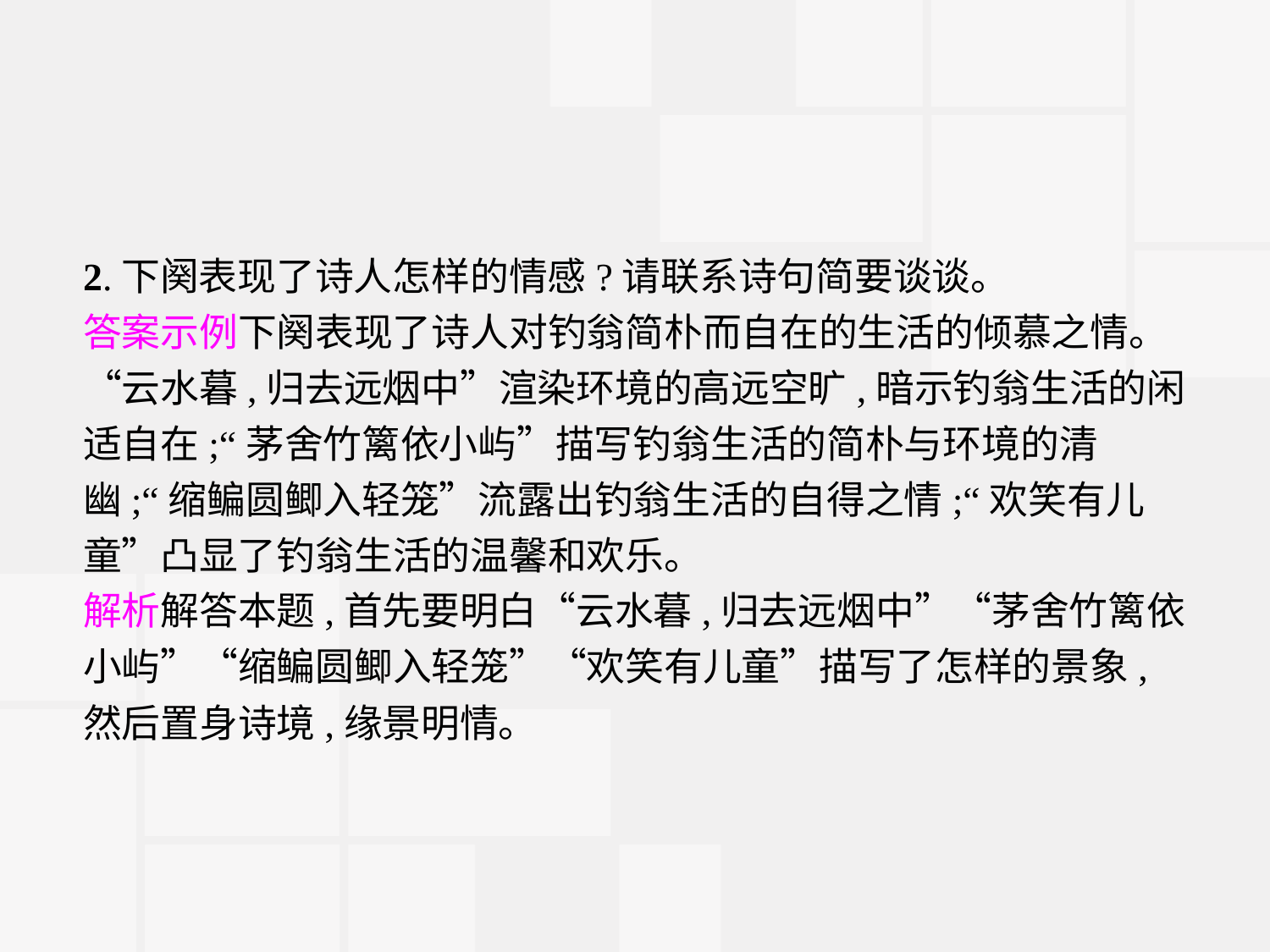

2.下阕表现了诗人怎样的情感?请联系诗句简要谈谈。
答案示例下阕表现了诗人对钓翁简朴而自在的生活的倾慕之情。“云水暮,归去远烟中”渲染环境的高远空旷,暗示钓翁生活的闲适自在;“茅舍竹篱依小屿”描写钓翁生活的简朴与环境的清幽;“缩鳊圆鲫入轻笼”流露出钓翁生活的自得之情;“欢笑有儿童”凸显了钓翁生活的温馨和欢乐。
解析解答本题,首先要明白“云水暮,归去远烟中”“茅舍竹篱依小屿”“缩鳊圆鲫入轻笼”“欢笑有儿童”描写了怎样的景象,然后置身诗境,缘景明情。